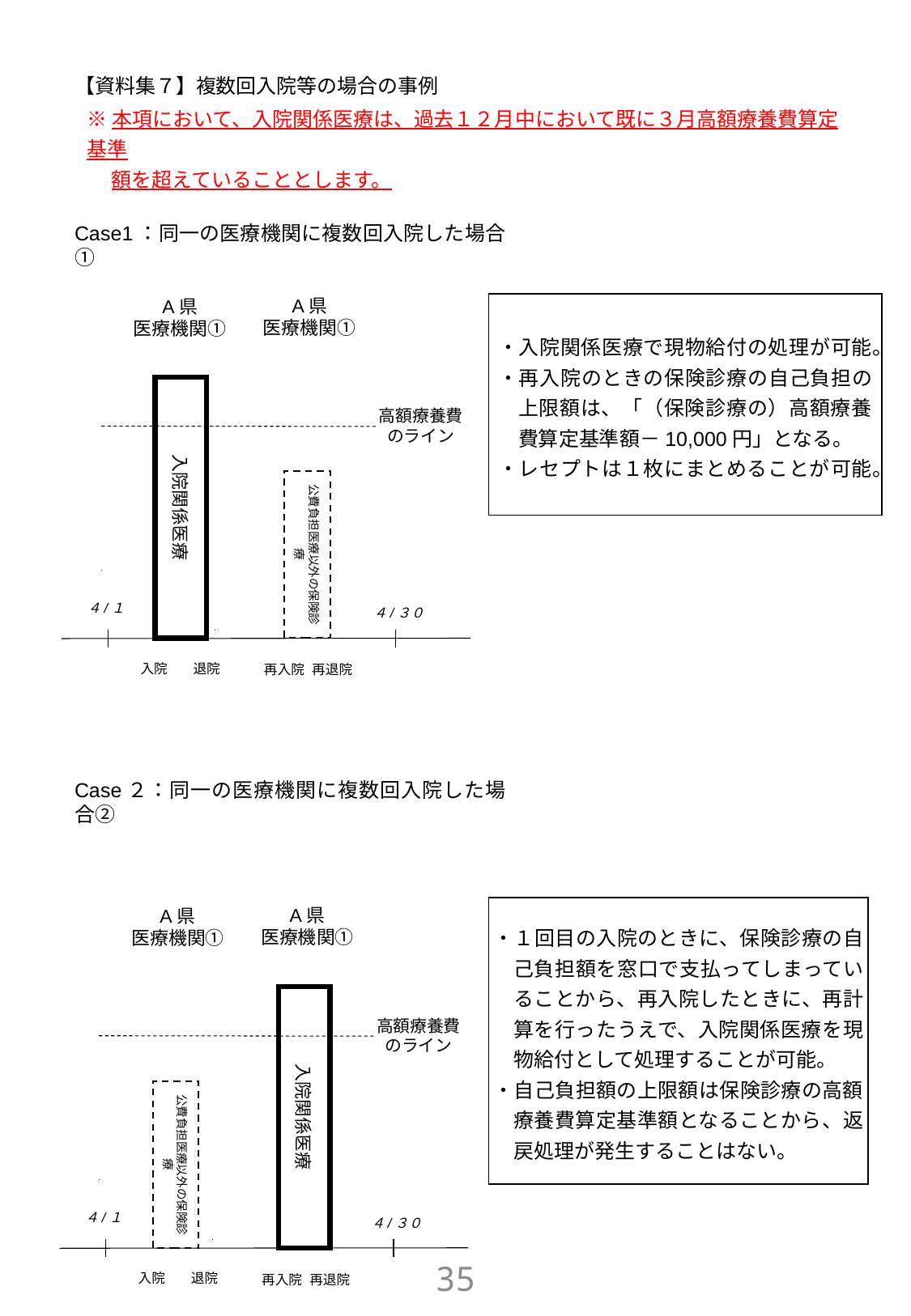

# 【資料集７】複数回入院等の場合の事例
※本項において、入院関係医療は、過去１２月中において既に３月高額療養費算定基準
　 額を超えていることとします。
Case1：同一の医療機関に複数回入院した場合①
A県
医療機関①
A県
医療機関①
・入院関係医療で現物給付の処理が可能。
・再入院のときの保険診療の自己負担の上限額は、「（保険診療の）高額療養費算定基準額－10,000円」となる。
・レセプトは１枚にまとめることが可能。
入院関係医療
高額療養費
のライン
公費負担医療以外の保険診療
４/１
４/３０
入院
退院
再入院
再退院
Case２：同一の医療機関に複数回入院した場合②
A県
医療機関①
・１回目の入院のときに、保険診療の自己負担額を窓口で支払ってしまっていることから、再入院したときに、再計算を行ったうえで、入院関係医療を現物給付として処理することが可能。
・自己負担額の上限額は保険診療の高額療養費算定基準額となることから、返戻処理が発生することはない。
A県
医療機関①
入院関係医療
高額療養費
のライン
公費負担医療以外の保険診療
４/１
４/３０
35
入院
退院
再入院
再退院